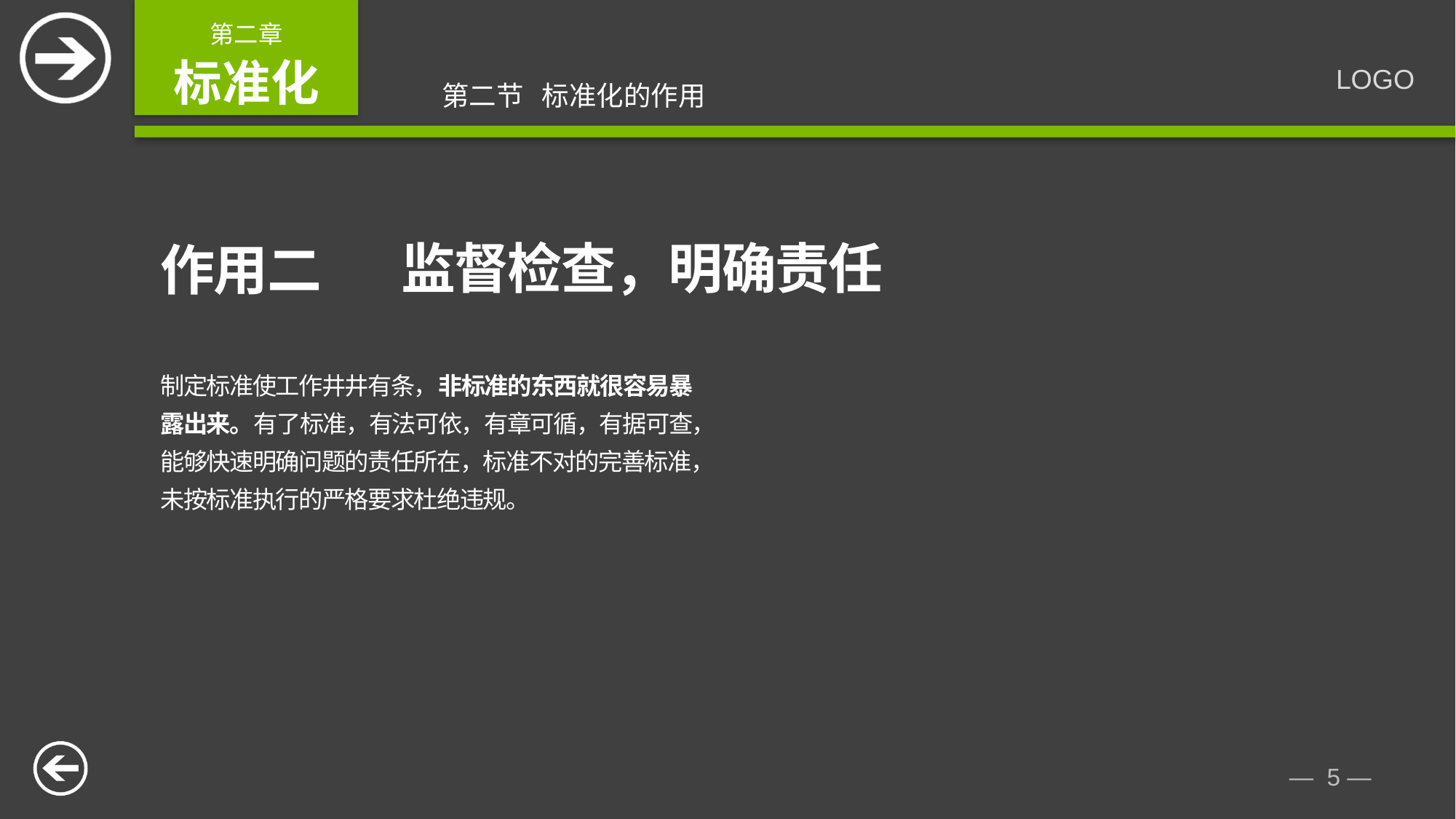

监督检查，明确责任
作用二
制定标准使工作井井有条，非标准的东西就很容易暴露出来。有了标准，有法可依，有章可循，有据可查，能够快速明确问题的责任所在，标准不对的完善标准，未按标准执行的严格要求杜绝违规。